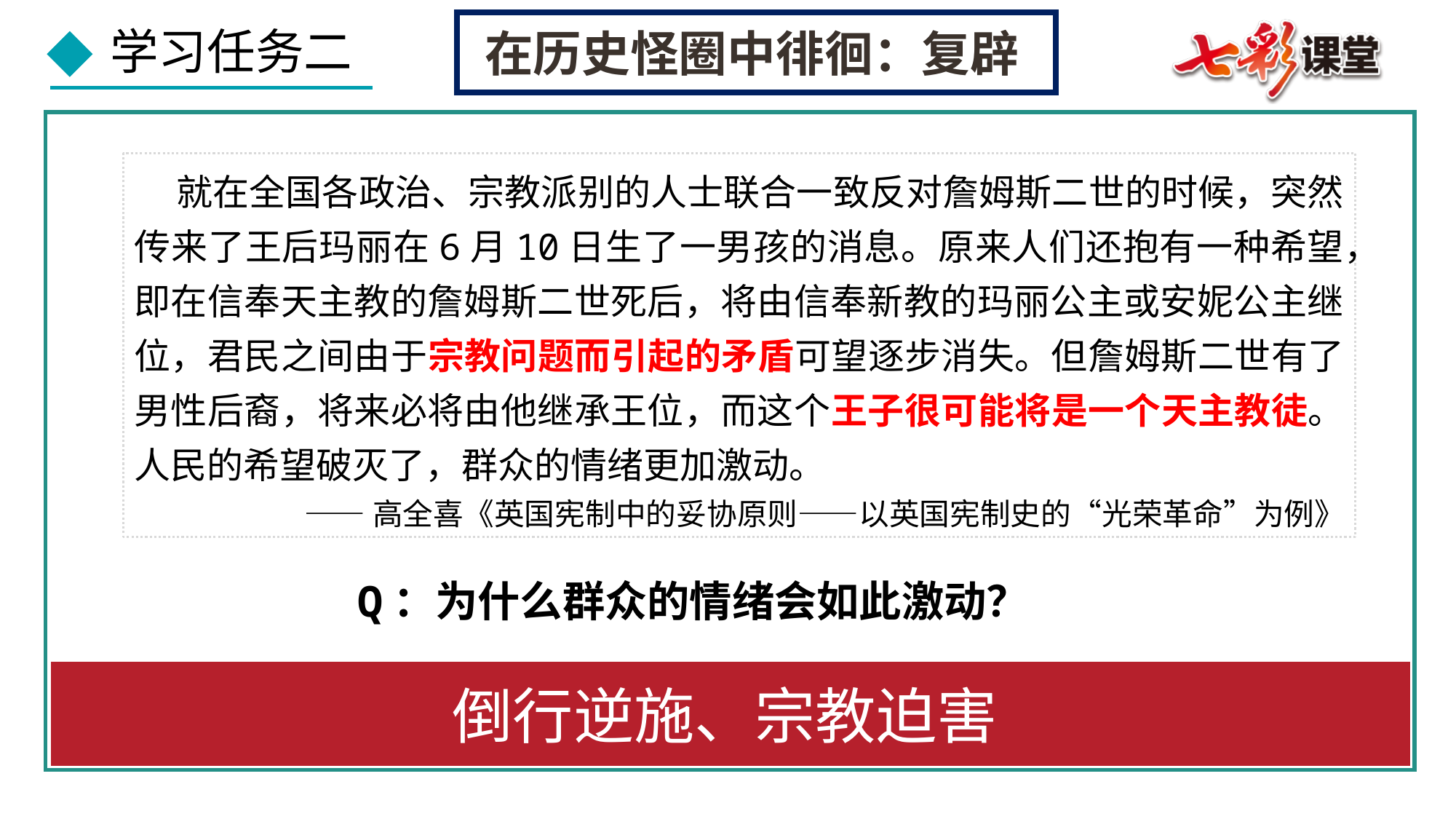

在历史怪圈中徘徊：复辟
     就在全国各政治、宗教派别的人士联合一致反对詹姆斯二世的时候，突然传来了王后玛丽在6月10日生了一男孩的消息。原来人们还抱有一种希望，即在信奉天主教的詹姆斯二世死后，将由信奉新教的玛丽公主或安妮公主继位，君民之间由于宗教问题而引起的矛盾可望逐步消失。但詹姆斯二世有了男性后裔，将来必将由他继承王位，而这个王子很可能将是一个天主教徒。人民的希望破灭了，群众的情绪更加激动。
——高全喜《英国宪制中的妥协原则——以英国宪制史的“光荣革命”为例》
Q：为什么群众的情绪会如此激动？
倒行逆施、宗教迫害